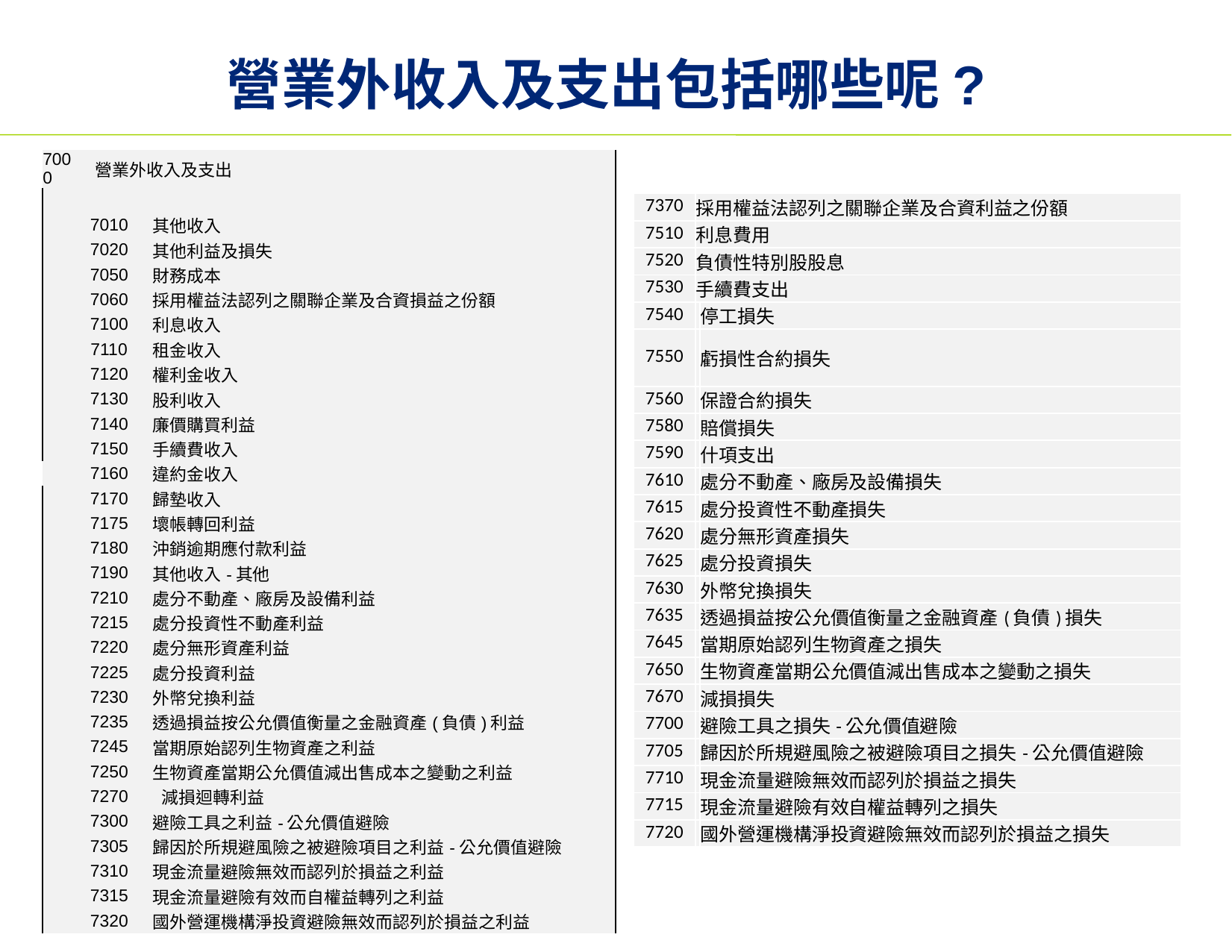

# 營業外收入及支出包括哪些呢?
| 7000 | 營業外收入及支出 |  |  |
| --- | --- | --- | --- |
|  |  |  |  |
|  | 7010 |  | 其他收入 |
|  | 7020 |  | 其他利益及損失 |
|  | 7050 |  | 財務成本 |
|  | 7060 |  | 採用權益法認列之關聯企業及合資損益之份額 |
|  | 7100 |  | 利息收入 |
|  | 7110 |  | 租金收入 |
|  | 7120 |  | 權利金收入 |
|  | 7130 |  | 股利收入 |
|  | 7140 |  | 廉價購買利益 |
|  | 7150 |  | 手續費收入 |
|  | 7160 |  | 違約金收入 |
|  | 7170 |  | 歸墊收入 |
|  | 7175 |  | 壞帳轉回利益 |
|  | 7180 |  | 沖銷逾期應付款利益 |
|  | 7190 |  | 其他收入-其他 |
|  | 7210 |  | 處分不動產、廠房及設備利益 |
|  | 7215 |  | 處分投資性不動產利益 |
|  | 7220 |  | 處分無形資產利益 |
|  | 7225 |  | 處分投資利益 |
|  | 7230 |  | 外幣兌換利益 |
|  | 7235 |  | 透過損益按公允價值衡量之金融資產(負債)利益 |
|  | 7245 |  | 當期原始認列生物資產之利益 |
|  | 7250 |  | 生物資產當期公允價值減出售成本之變動之利益 |
|  | 7270 |  | 減損迴轉利益 |
|  | 7300 |  | 避險工具之利益-公允價值避險 |
|  | 7305 |  | 歸因於所規避風險之被避險項目之利益-公允價值避險 |
|  | 7310 |  | 現金流量避險無效而認列於損益之利益 |
|  | 7315 |  | 現金流量避險有效而自權益轉列之利益 |
|  | 7320 |  | 國外營運機構淨投資避險無效而認列於損益之利益 |
| 7370 | 採用權益法認列之關聯企業及合資利益之份額 |  |
| --- | --- | --- |
| 7510 | 利息費用 |  |
| 7520 | 負債性特別股股息 |  |
| 7530 | 手續費支出 |  |
| 7540 |  | 停工損失 |
| 7550 |  | 虧損性合約損失 |
| 7560 |  | 保證合約損失 |
| 7580 |  | 賠償損失 |
| 7590 |  | 什項支出 |
| 7610 |  | 處分不動產、廠房及設備損失 |
| 7615 |  | 處分投資性不動產損失 |
| 7620 |  | 處分無形資產損失 |
| 7625 |  | 處分投資損失 |
| 7630 |  | 外幣兌換損失 |
| 7635 |  | 透過損益按公允價值衡量之金融資產(負債)損失 |
| 7645 |  | 當期原始認列生物資產之損失 |
| 7650 |  | 生物資產當期公允價值減出售成本之變動之損失 |
| 7670 |  | 減損損失 |
| 7700 |  | 避險工具之損失-公允價值避險 |
| 7705 |  | 歸因於所規避風險之被避險項目之損失-公允價值避險 |
| 7710 |  | 現金流量避險無效而認列於損益之損失 |
| 7715 |  | 現金流量避險有效自權益轉列之損失 |
| 7720 |  | 國外營運機構淨投資避險無效而認列於損益之損失 |